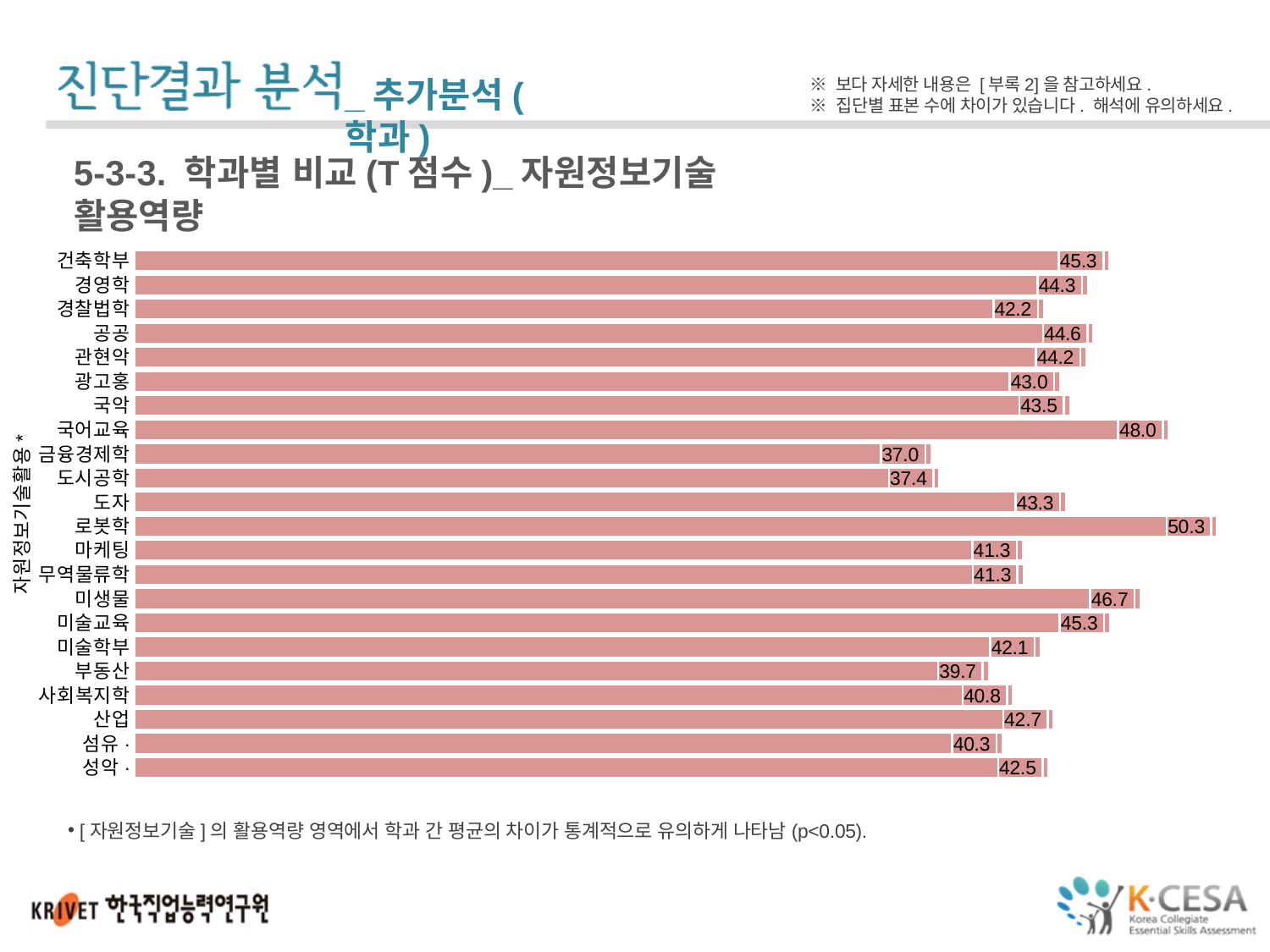

_추가분석(학과)
※ 보다 자세한 내용은 [부록2]을 참고하세요.
※ 집단별 표본 수에 차이가 있습니다. 해석에 유의하세요.
5-3-3. 학과별 비교(T점수)_자원정보기술 활용역량

### Chart

| Category |  |
|---|---|
| 건축학부 | 45.285714285714285 |
| 경영학 | 44.3 |
| 경찰법학 | 42.23809523809524 |
| 공공인재학부 | 44.55555555555556 |
| 관현악작곡학부 | 44.214285714285715 |
| 광고홍보커뮤니케이션학부 | 43.0 |
| 국악 | 43.45454545454545 |
| 국어교육 | 48.04761904761905 |
| 금융경제학 | 37.0 |
| 도시공학 | 37.375 |
| 도자디자인학 | 43.26923076923077 |
| 로봇학 | 50.30769230769231 |
| 마케팅빅데이터학 | 41.25 |
| 무역물류학 | 41.285714285714285 |
| 미생물생명공학 | 46.74193548387097 |
| 미술교육 | 45.3235294117647 |
| 미술학부 | 42.083333333333336 |
| 부동산금융보험융합학 | 39.666666666666664 |
| 사회복지학 | 40.80952380952381 |
| 산업디자인학 | 42.69230769230769 |
| 섬유·패션디자인학 | 40.3125 |
| 성악·뮤지컬학부 | 42.46153846153846 |
[자원정보기술]의 활용역량 영역에서 학과 간 평균의 차이가 통계적으로 유의하게 나타남(p<0.05).